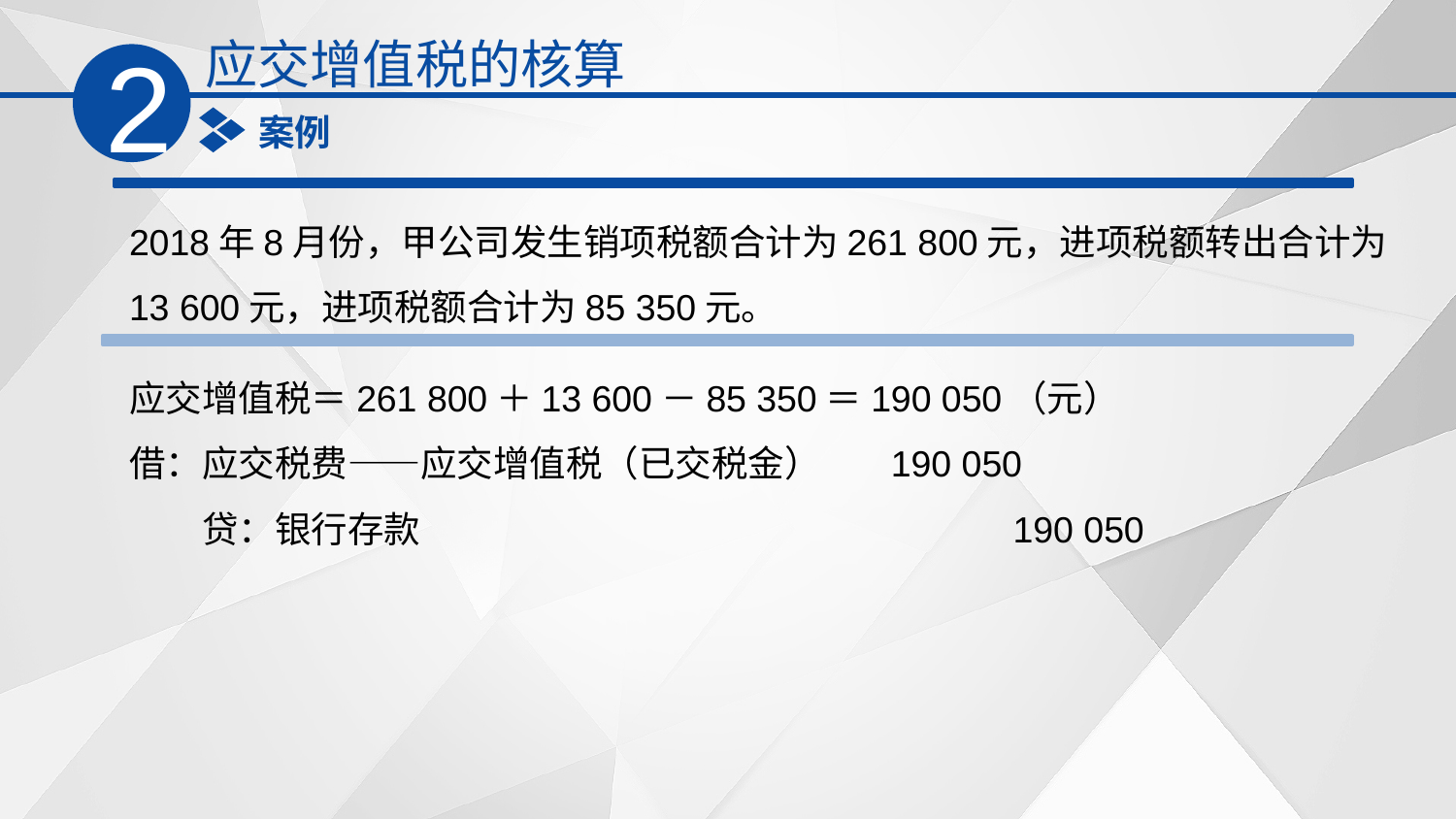

应交增值税的核算
2

案例

2018年8月份，甲公司发生销项税额合计为261 800元，进项税额转出合计为13 600元，进项税额合计为85 350元。

应交增值税＝261 800＋13 600－85 350＝190 050（元）
借：应交税费——应交增值税（已交税金）　   190 050
　　贷：银行存款　　　　　　　　　　　　 　　        190 050